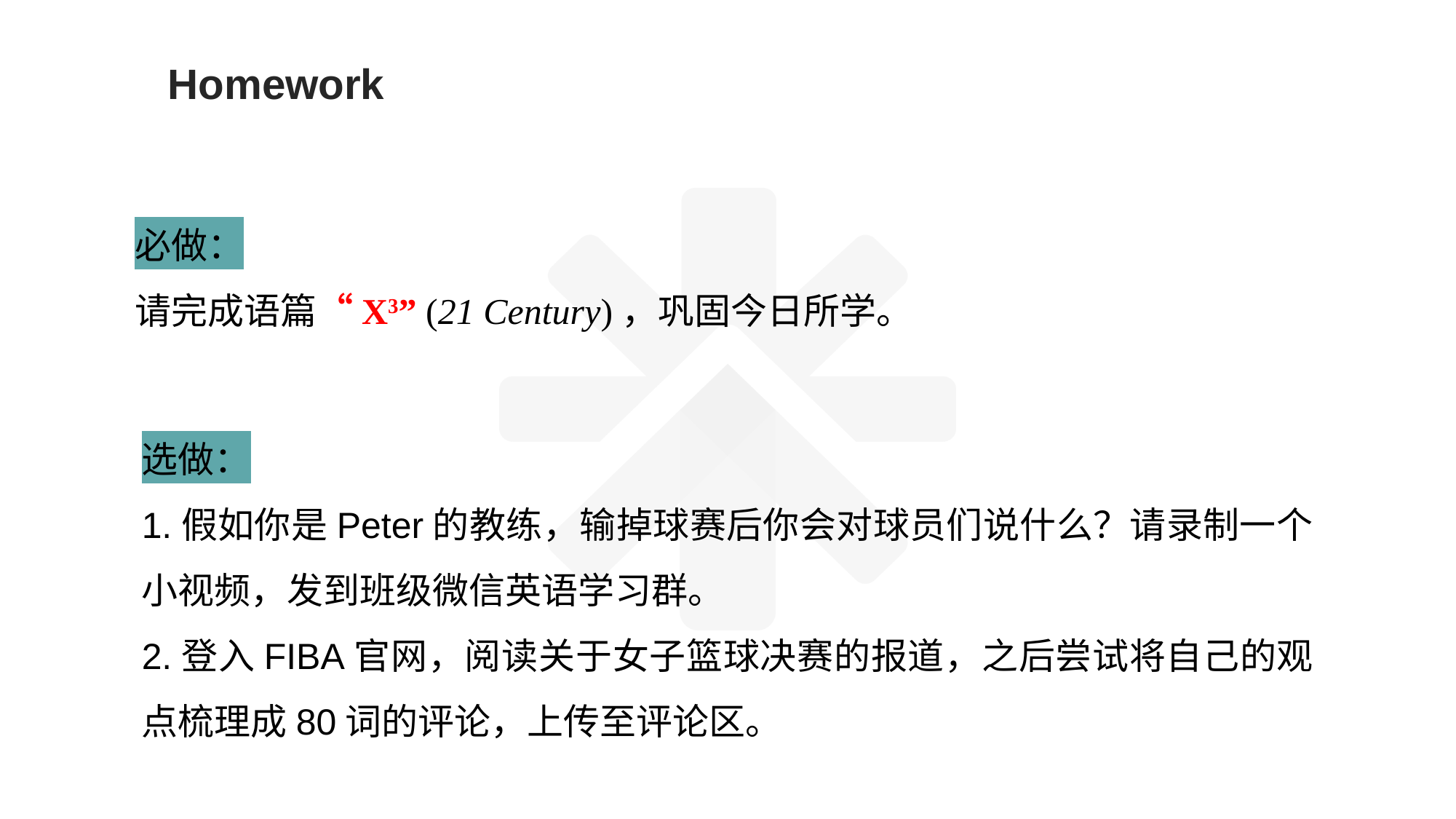

Homework
必做：
请完成语篇“X3” (21 Century)，巩固今日所学。
选做：
1.假如你是Peter的教练，输掉球赛后你会对球员们说什么？请录制一个小视频，发到班级微信英语学习群。
2.登入FIBA官网，阅读关于女子篮球决赛的报道，之后尝试将自己的观点梳理成80词的评论，上传至评论区。